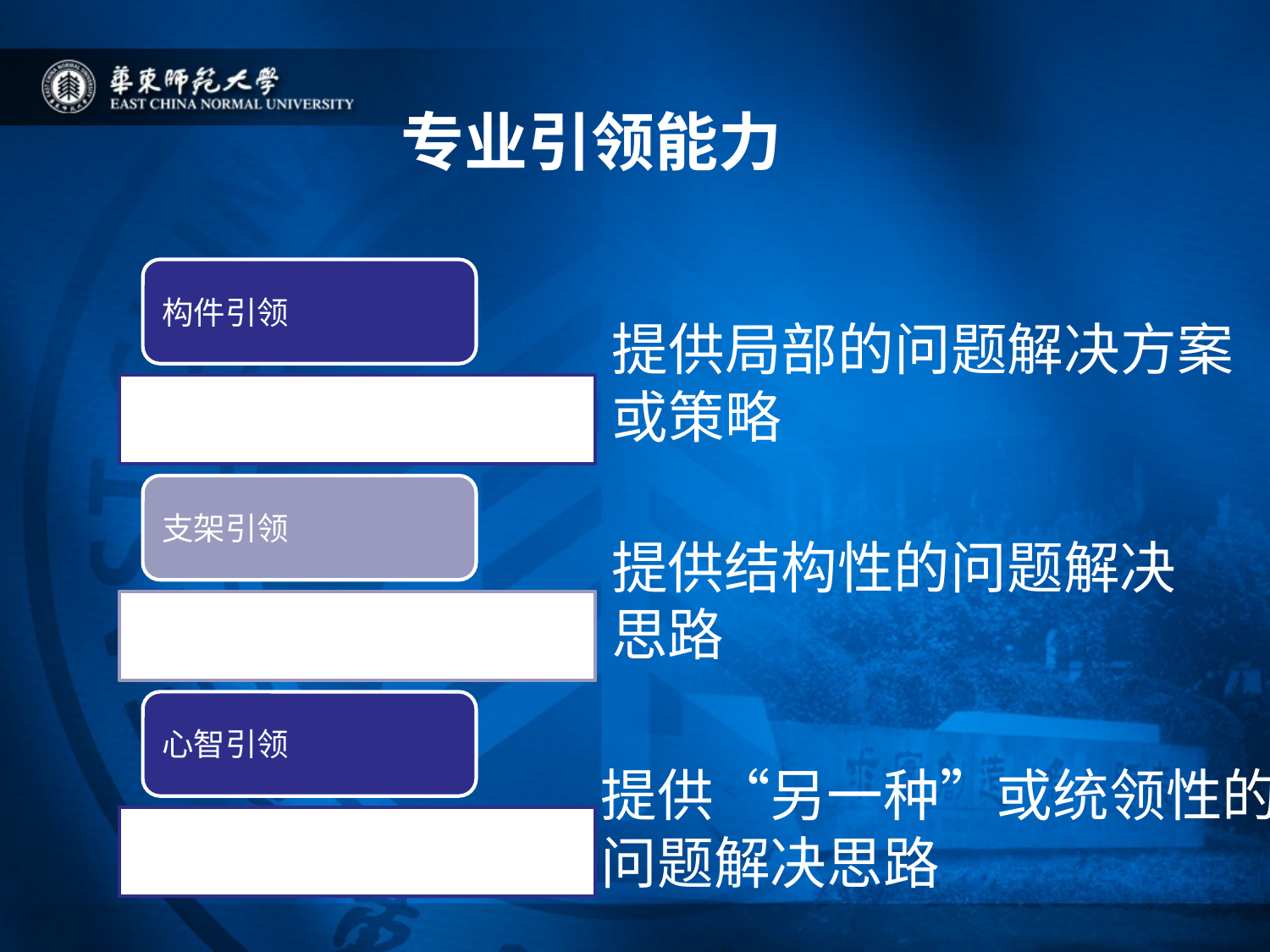

# 专业引领能力
构件引领
支架引领
心智引领
提供局部的问题解决方案
或策略
提供结构性的问题解决
思路
提供“另一种”或统领性的
问题解决思路